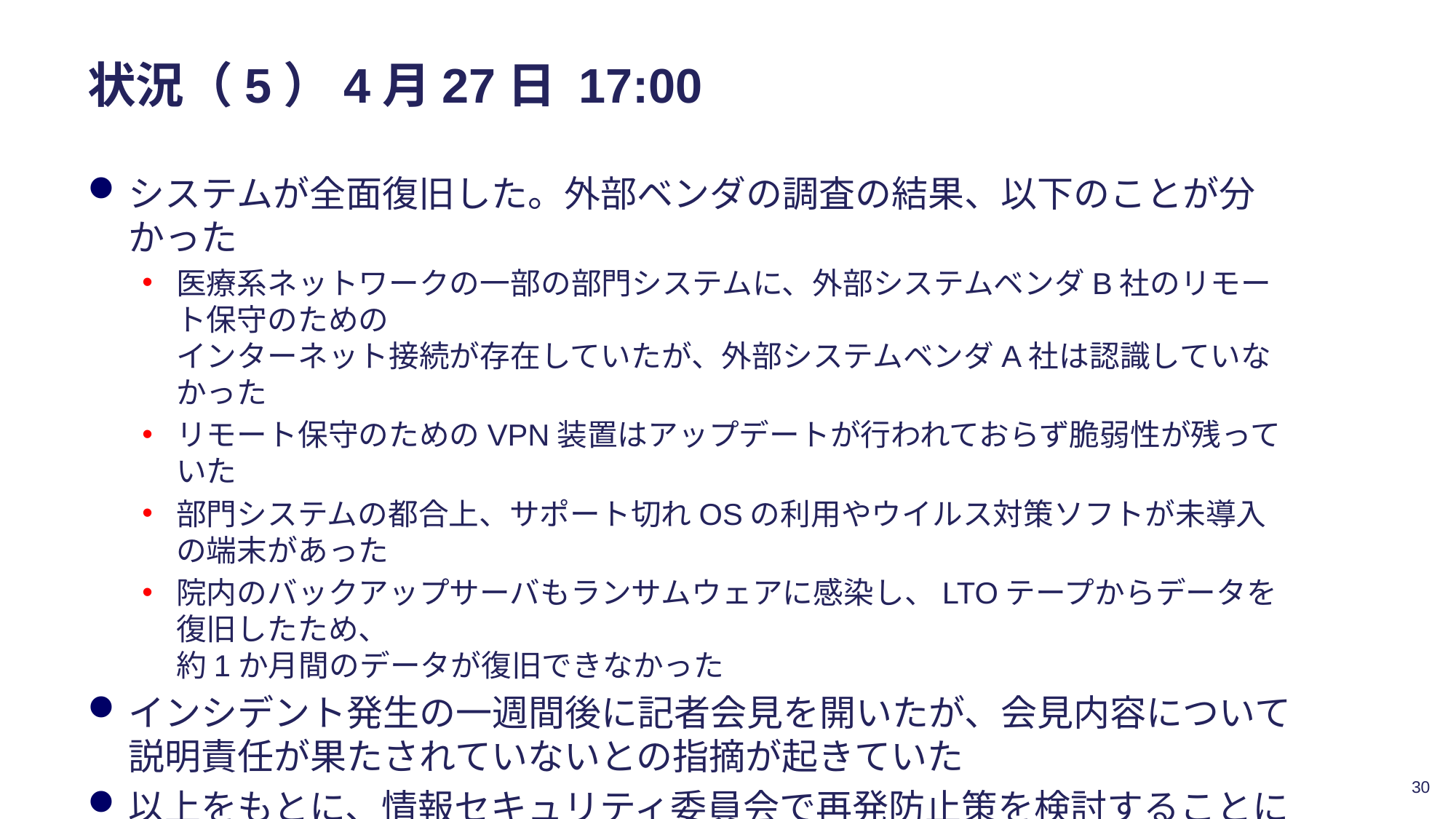

# 状況（5）4月27日 17:00
システムが全面復旧した。外部ベンダの調査の結果、以下のことが分かった
医療系ネットワークの一部の部門システムに、外部システムベンダB社のリモート保守のための
インターネット接続が存在していたが、外部システムベンダA社は認識していなかった
リモート保守のためのVPN装置はアップデートが行われておらず脆弱性が残っていた
部門システムの都合上、サポート切れOSの利用やウイルス対策ソフトが未導入の端末があった
院内のバックアップサーバもランサムウェアに感染し、LTOテープからデータを復旧したため、
約1か月間のデータが復旧できなかった
インシデント発生の一週間後に記者会見を開いたが、会見内容について説明責任が果たされていないとの指摘が起きていた
以上をもとに、情報セキュリティ委員会で再発防止策を検討することにした

30